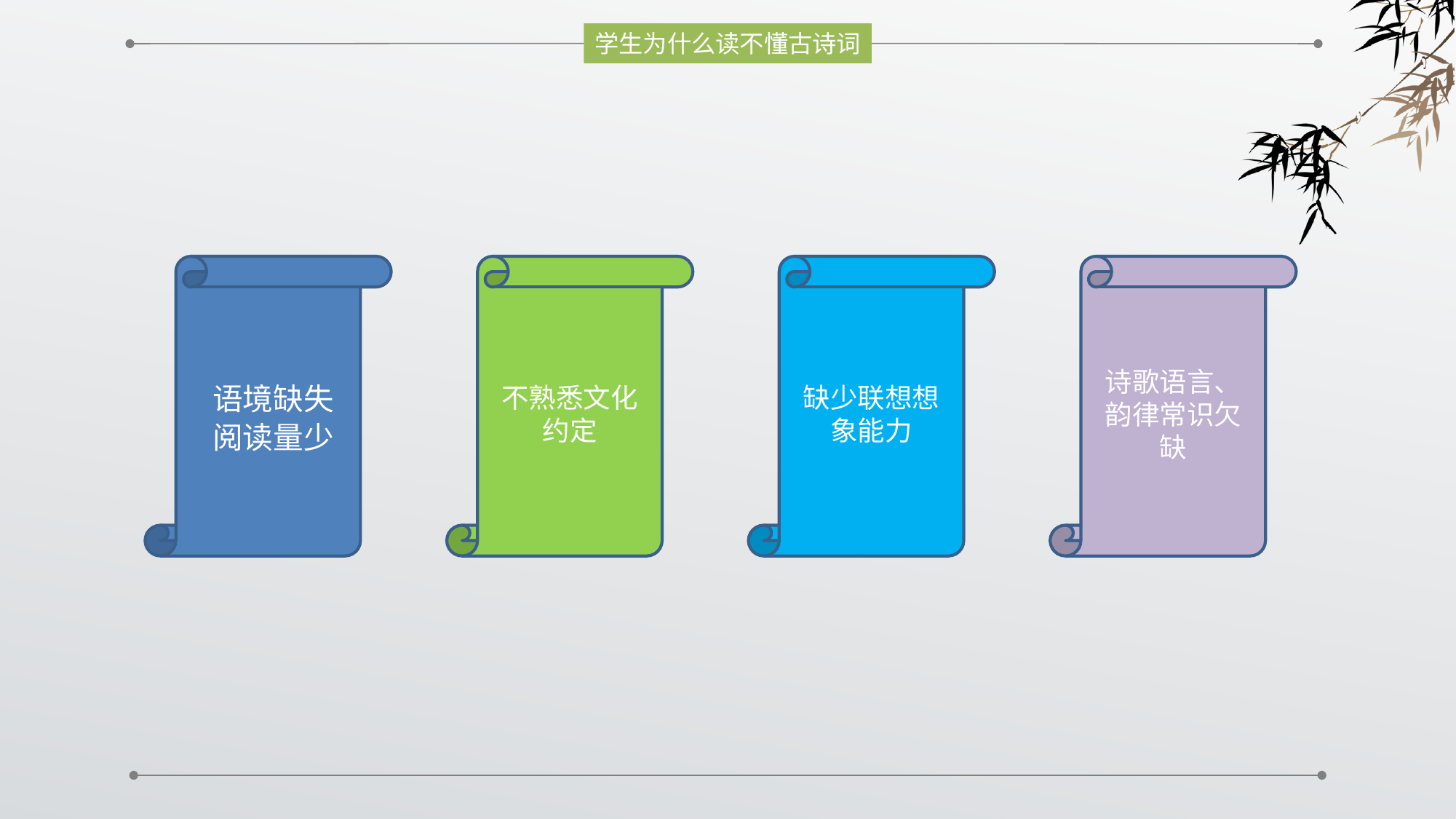

学生为什么读不懂古诗词

缺少联想想象能力
不熟悉文化约定
诗歌语言、韵律常识欠缺
语境缺失
阅读量少